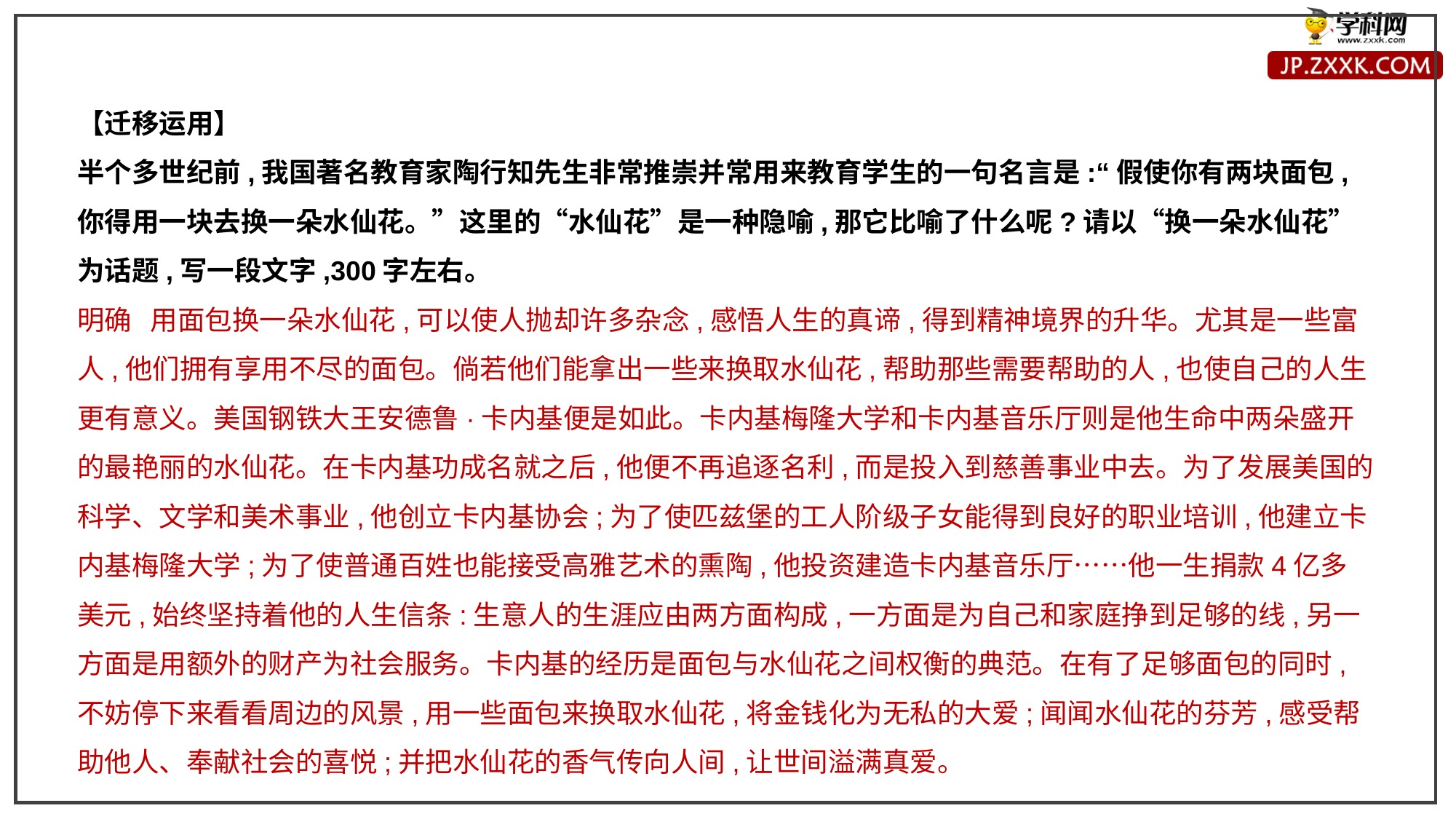

【迁移运用】
半个多世纪前,我国著名教育家陶行知先生非常推崇并常用来教育学生的一句名言是:“假使你有两块面包,你得用一块去换一朵水仙花。”这里的“水仙花”是一种隐喻,那它比喻了什么呢?请以“换一朵水仙花”为话题,写一段文字,300字左右。
明确   用面包换一朵水仙花,可以使人抛却许多杂念,感悟人生的真谛,得到精神境界的升华。尤其是一些富人,他们拥有享用不尽的面包。倘若他们能拿出一些来换取水仙花,帮助那些需要帮助的人,也使自己的人生更有意义。美国钢铁大王安德鲁·卡内基便是如此。卡内基梅隆大学和卡内基音乐厅则是他生命中两朵盛开的最艳丽的水仙花。在卡内基功成名就之后,他便不再追逐名利,而是投入到慈善事业中去。为了发展美国的科学、文学和美术事业,他创立卡内基协会;为了使匹兹堡的工人阶级子女能得到良好的职业培训,他建立卡内基梅隆大学;为了使普通百姓也能接受高雅艺术的熏陶,他投资建造卡内基音乐厅……他一生捐款4亿多美元,始终坚持着他的人生信条:生意人的生涯应由两方面构成,一方面是为自己和家庭挣到足够的线,另一方面是用额外的财产为社会服务。卡内基的经历是面包与水仙花之间权衡的典范。在有了足够面包的同时,不妨停下来看看周边的风景,用一些面包来换取水仙花,将金钱化为无私的大爱;闻闻水仙花的芬芳,感受帮助他人、奉献社会的喜悦;并把水仙花的香气传向人间,让世间溢满真爱。